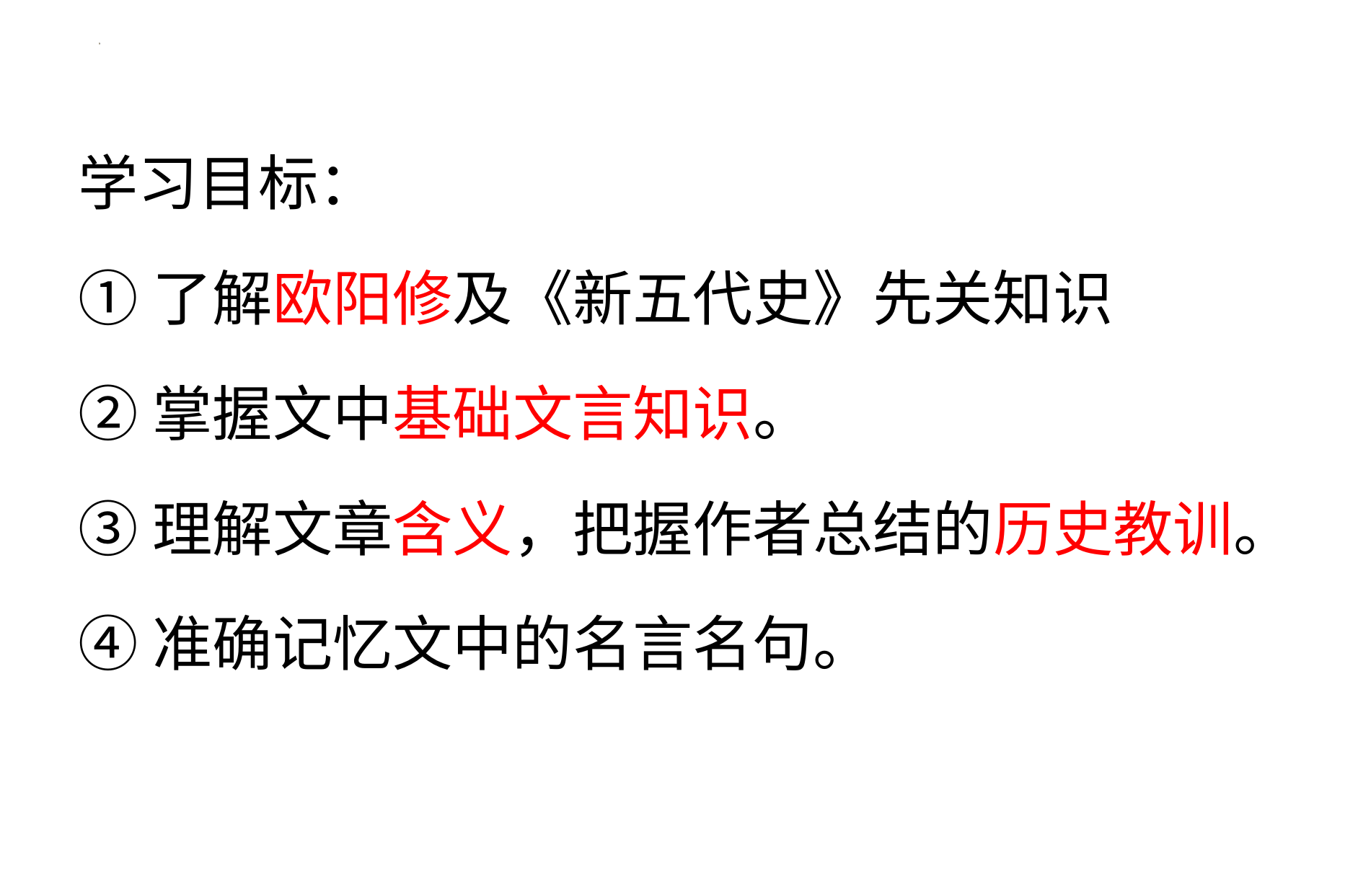

学习目标：
①了解欧阳修及《新五代史》先关知识
②掌握文中基础文言知识。
③理解文章含义，把握作者总结的历史教训。
④准确记忆文中的名言名句。